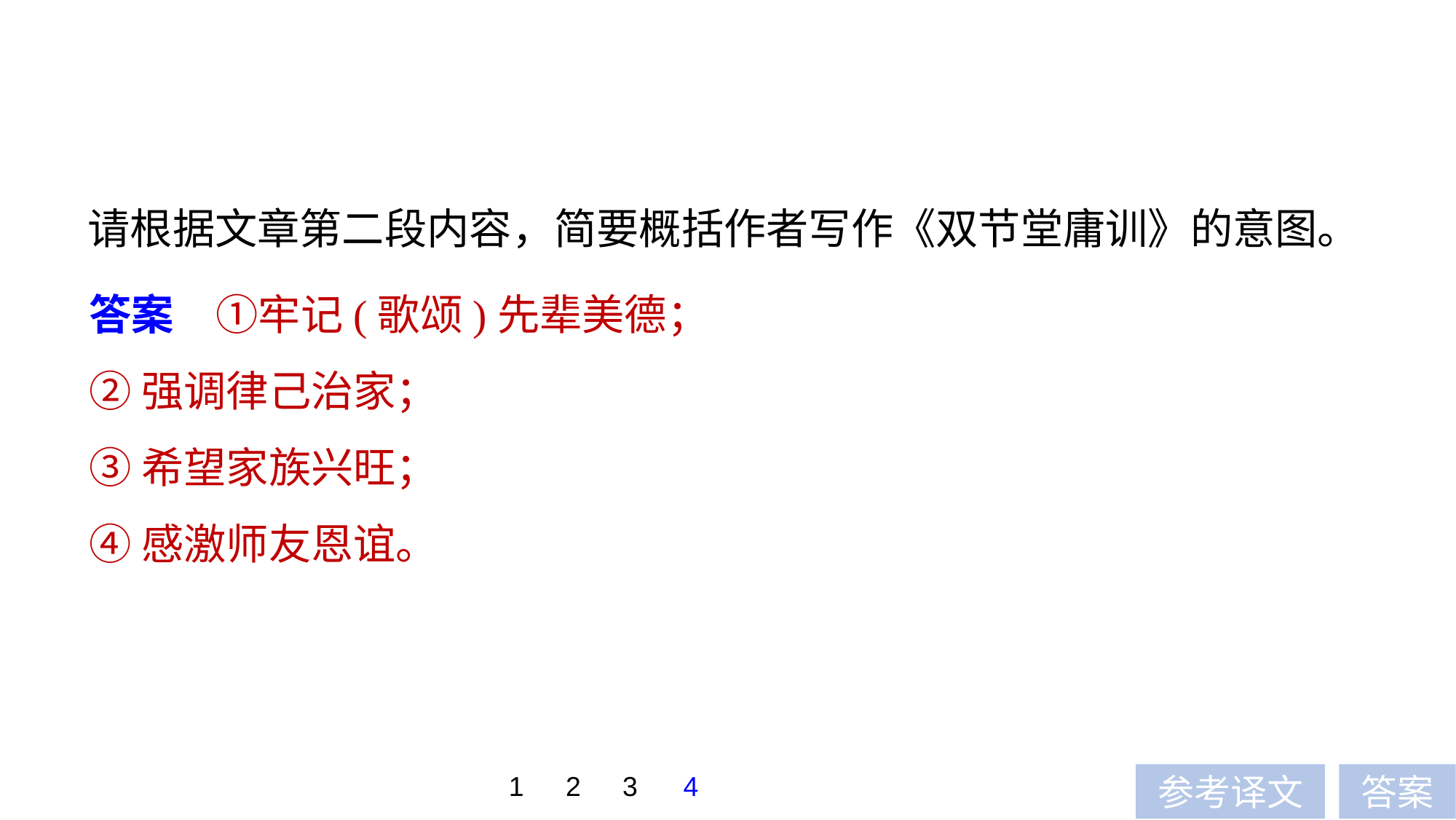

请根据文章第二段内容，简要概括作者写作《双节堂庸训》的意图。
答案　①牢记(歌颂)先辈美德；
②强调律己治家；
③希望家族兴旺；
④感激师友恩谊。
1
2
3
4
参考译文
答案